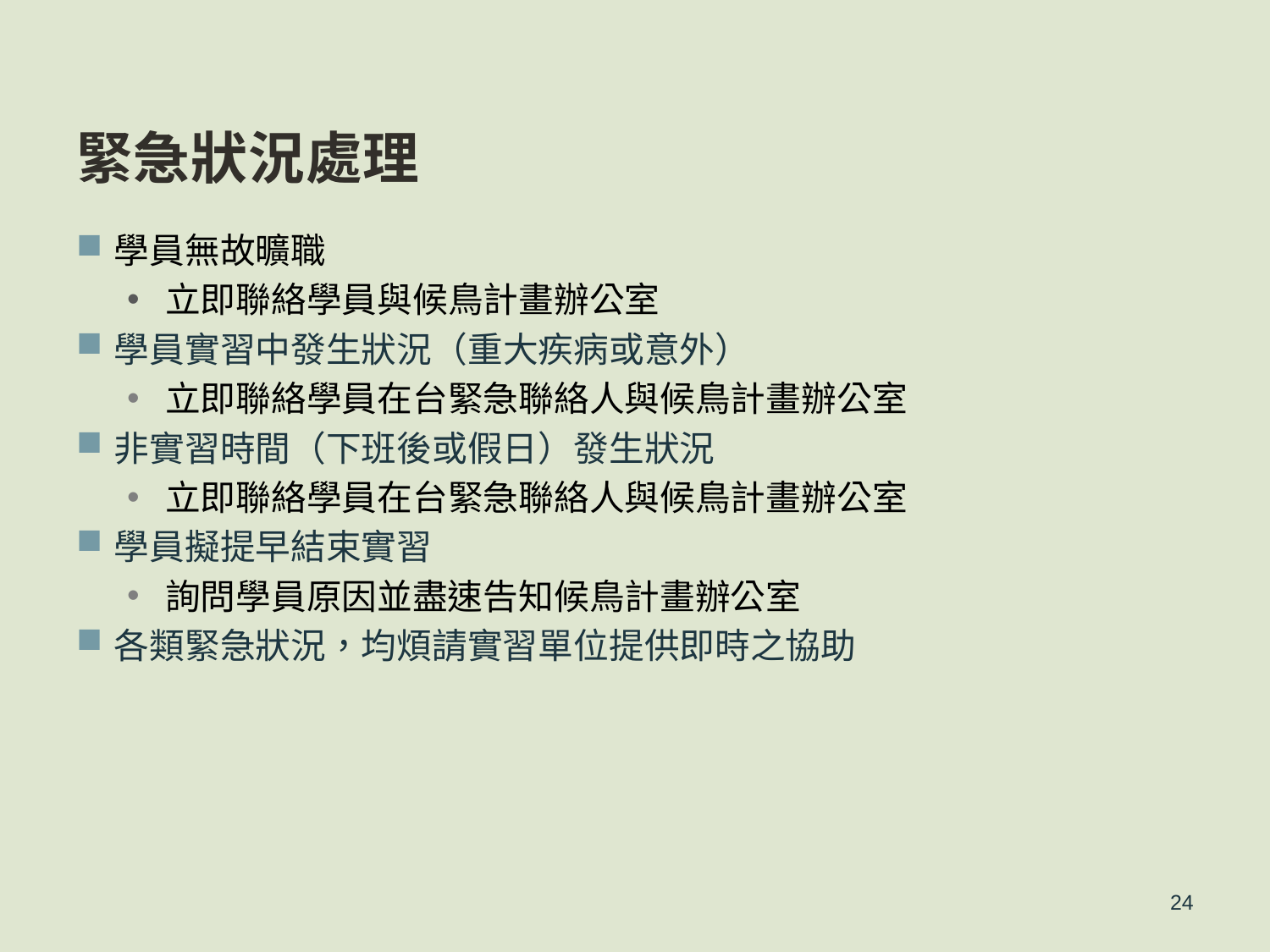

# 緊急狀況處理
學員無故曠職
立即聯絡學員與候鳥計畫辦公室
學員實習中發生狀況（重大疾病或意外）
立即聯絡學員在台緊急聯絡人與候鳥計畫辦公室
非實習時間（下班後或假日）發生狀況
立即聯絡學員在台緊急聯絡人與候鳥計畫辦公室
學員擬提早結束實習
詢問學員原因並盡速告知候鳥計畫辦公室
各類緊急狀況，均煩請實習單位提供即時之協助

24